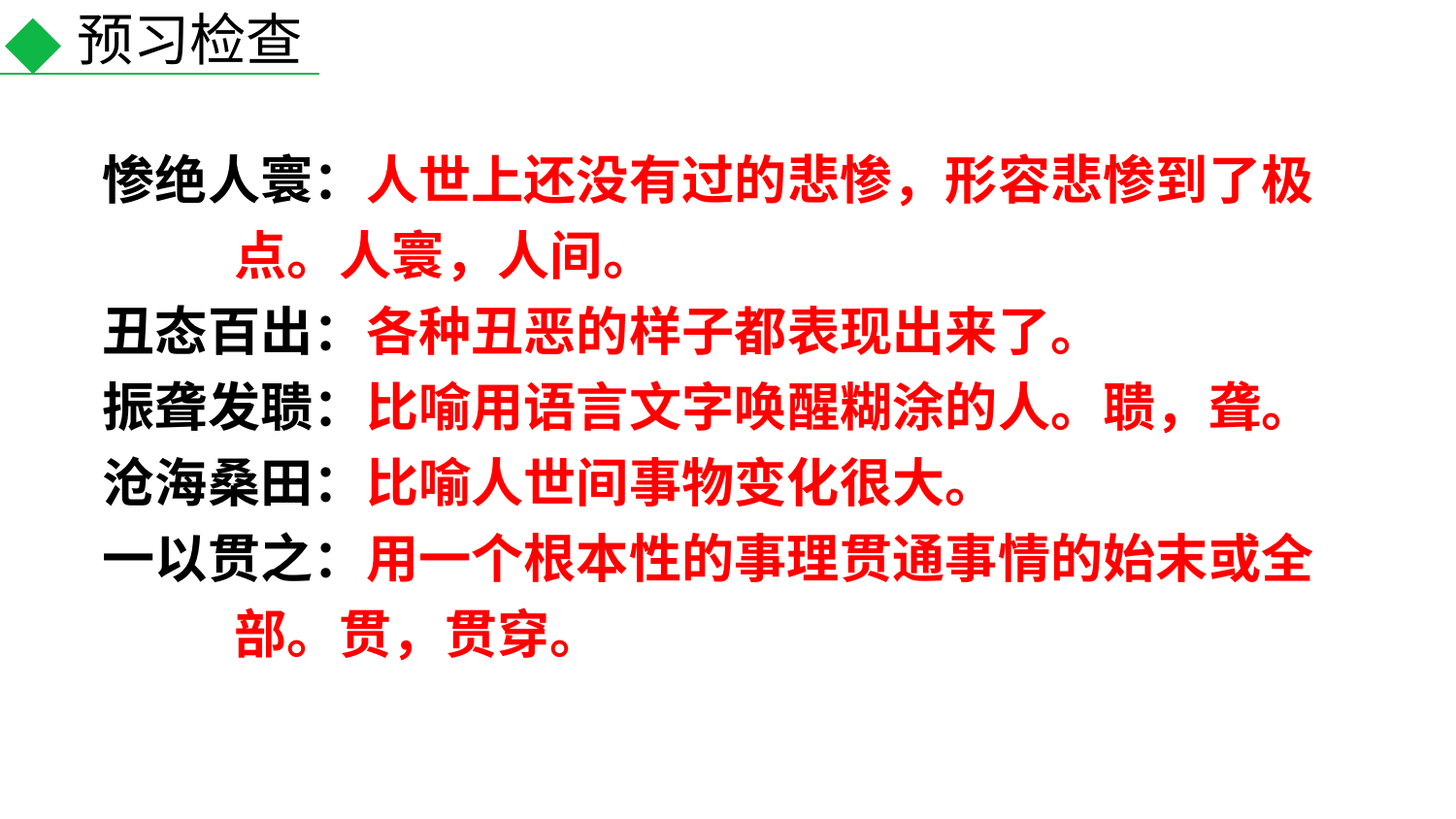

预习检查

惨绝人寰：人世上还没有过的悲惨，形容悲惨到了极
          点。人寰，人间。
丑态百出：各种丑恶的样子都表现出来了。
振聋发聩：比喻用语言文字唤醒糊涂的人。聩，聋。
沧海桑田：比喻人世间事物变化很大。
一以贯之：用一个根本性的事理贯通事情的始末或全
          部。贯，贯穿。